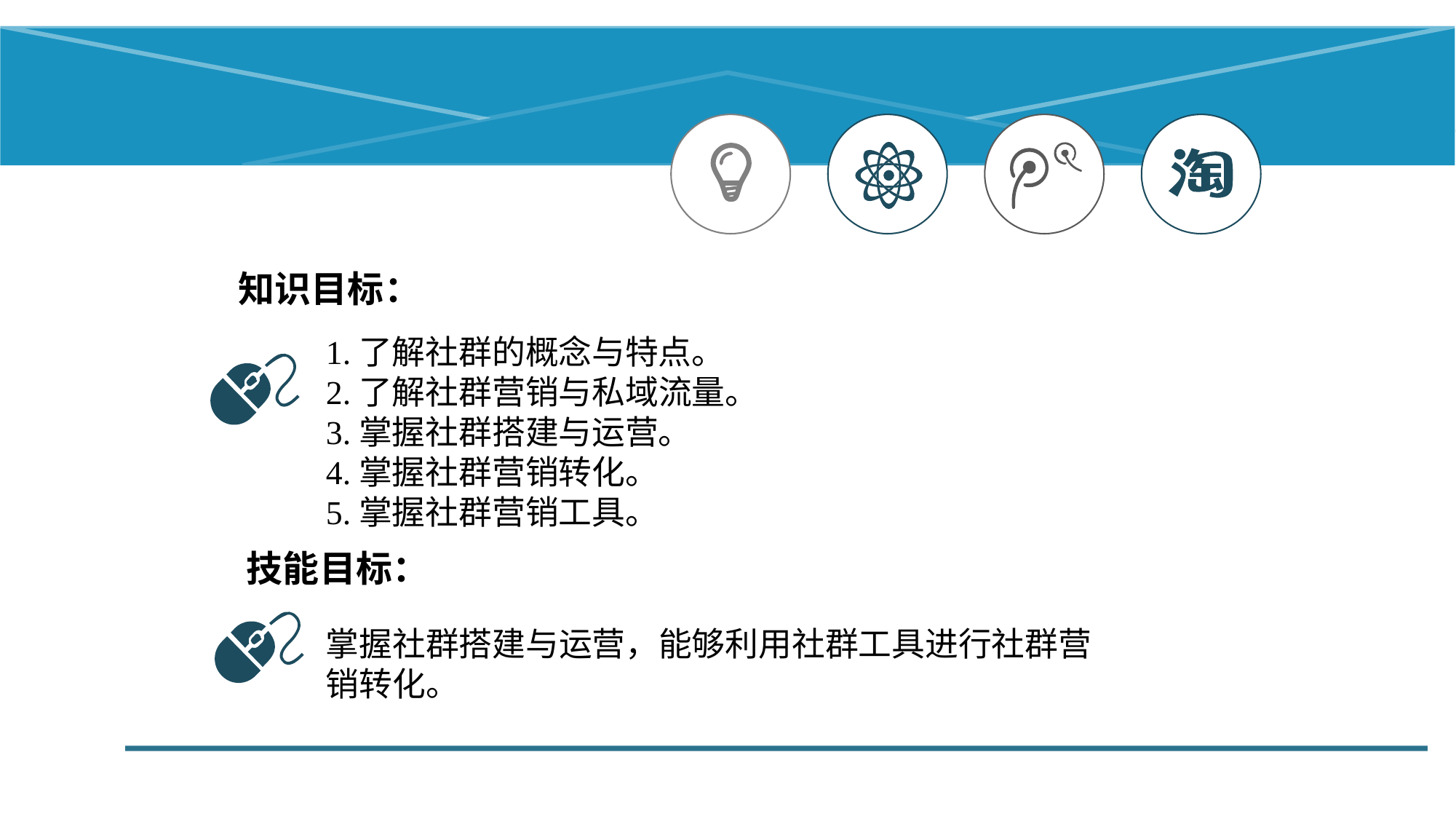

知识目标：
1.了解社群的概念与特点。
2.了解社群营销与私域流量。
3.掌握社群搭建与运营。
4.掌握社群营销转化。
5.掌握社群营销工具。

技能目标：

掌握社群搭建与运营，能够利用社群工具进行社群营销转化。